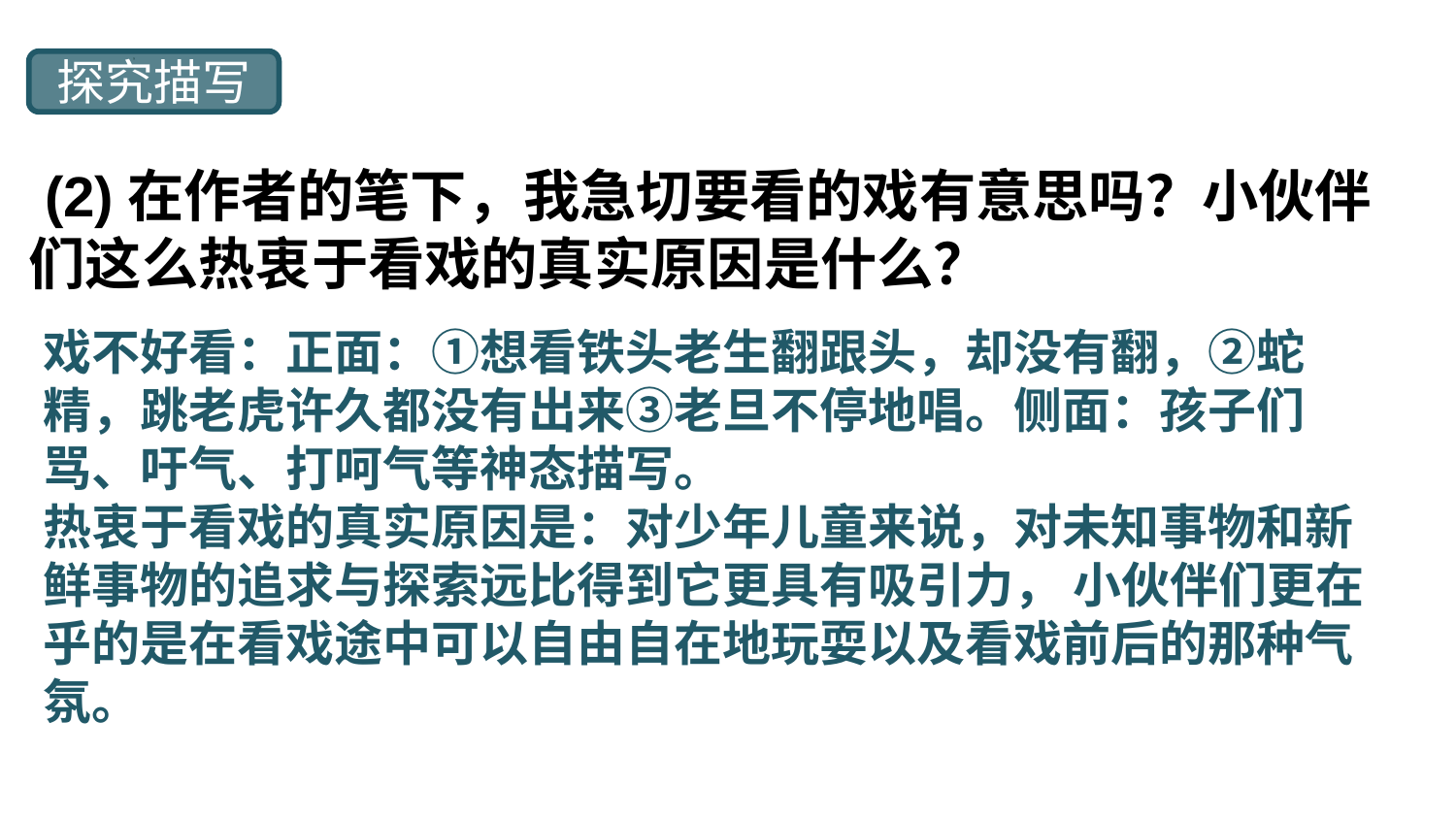

探究描写
 (2)在作者的笔下，我急切要看的戏有意思吗？小伙伴们这么热衷于看戏的真实原因是什么？
戏不好看：正面：①想看铁头老生翻跟头，却没有翻，②蛇精，跳老虎许久都没有出来③老旦不停地唱。侧面：孩子们骂、吁气、打呵气等神态描写。
热衷于看戏的真实原因是：对少年儿童来说，对未知事物和新鲜事物的追求与探索远比得到它更具有吸引力， 小伙伴们更在乎的是在看戏途中可以自由自在地玩耍以及看戏前后的那种气氛。